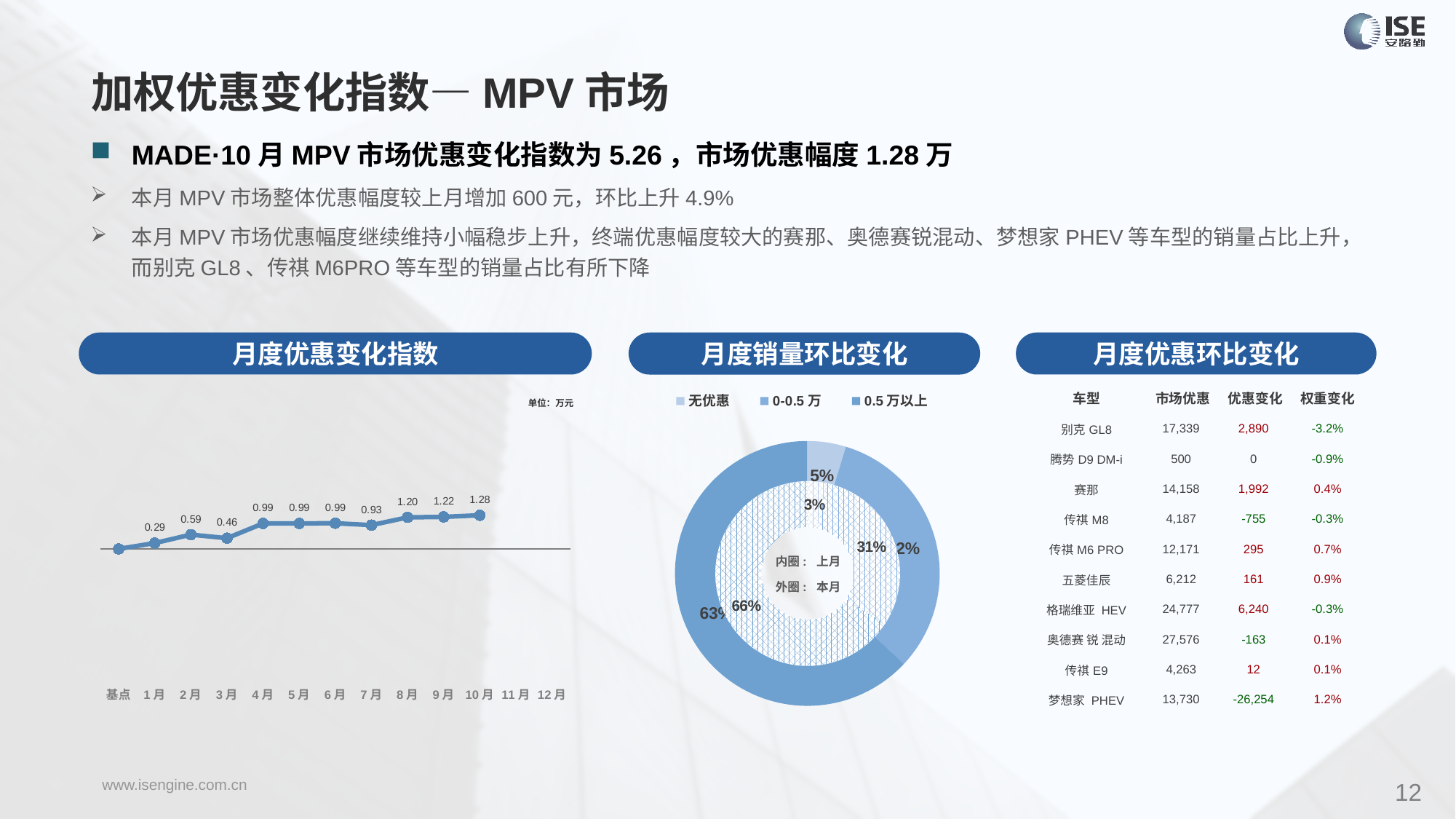

加权优惠变化指数—MPV市场
MADE·10月MPV市场优惠变化指数为5.26，市场优惠幅度1.28万
本月MPV市场整体优惠幅度较上月增加600元，环比上升4.9%
本月MPV市场优惠幅度继续维持小幅稳步上升，终端优惠幅度较大的赛那、奥德赛锐混动、梦想家PHEV等车型的销量占比上升，而别克GL8、传祺M6PRO等车型的销量占比有所下降
月度优惠变化指数

月度优惠环比变化

月度销量环比变化

| 车型 | 市场优惠 | 优惠变化 | 权重变化 |
| --- | --- | --- | --- |
| 别克GL8 | 17,339 | 2,890 | -3.2% |
| 腾势D9 DM-i | 500 | 0 | -0.9% |
| 赛那 | 14,158 | 1,992 | 0.4% |
| 传祺M8 | 4,187 | -755 | -0.3% |
| 传祺M6 PRO | 12,171 | 295 | 0.7% |
| 五菱佳辰 | 6,212 | 161 | 0.9% |
| 格瑞维亚 HEV | 24,777 | 6,240 | -0.3% |
| 奥德赛 锐 混动 | 27,576 | -163 | 0.1% |
| 传祺E9 | 4,263 | 12 | 0.1% |
| 梦想家 PHEV | 13,730 | -26,254 | 1.2% |

### Chart

| Category | Y2022 |
|---|---|
| 基点 | 0.0 |
| 1月 | 0.91 |
| 2月 | 2.23 |
| 3月 | 1.68 |
| 4月 | 3.98 |
| 5月 | 3.98 |
| 6月 | 4.01 |
| 7月 | 3.72 |
| 8月 | 4.93 |
| 9月 | 5.0 |
| 10月 | 5.26 |
| 11月 | None |
| 12月 | None |

### Chart

| Category | 销量 |
|---|---|
| 无优惠 | 3113.0 |
| 0-0.5万 | 21313.0 |
| 0.5万以上 | 41622.0 |
单位：万元

### Chart

| Category | 销量 |
|---|---|
| 无优惠 | 2638.0 |
| 0-0.5万 | 24843.0 |
| 0.5万以上 | 52482.0 |
内圈:  上月
外圈:  本月
12